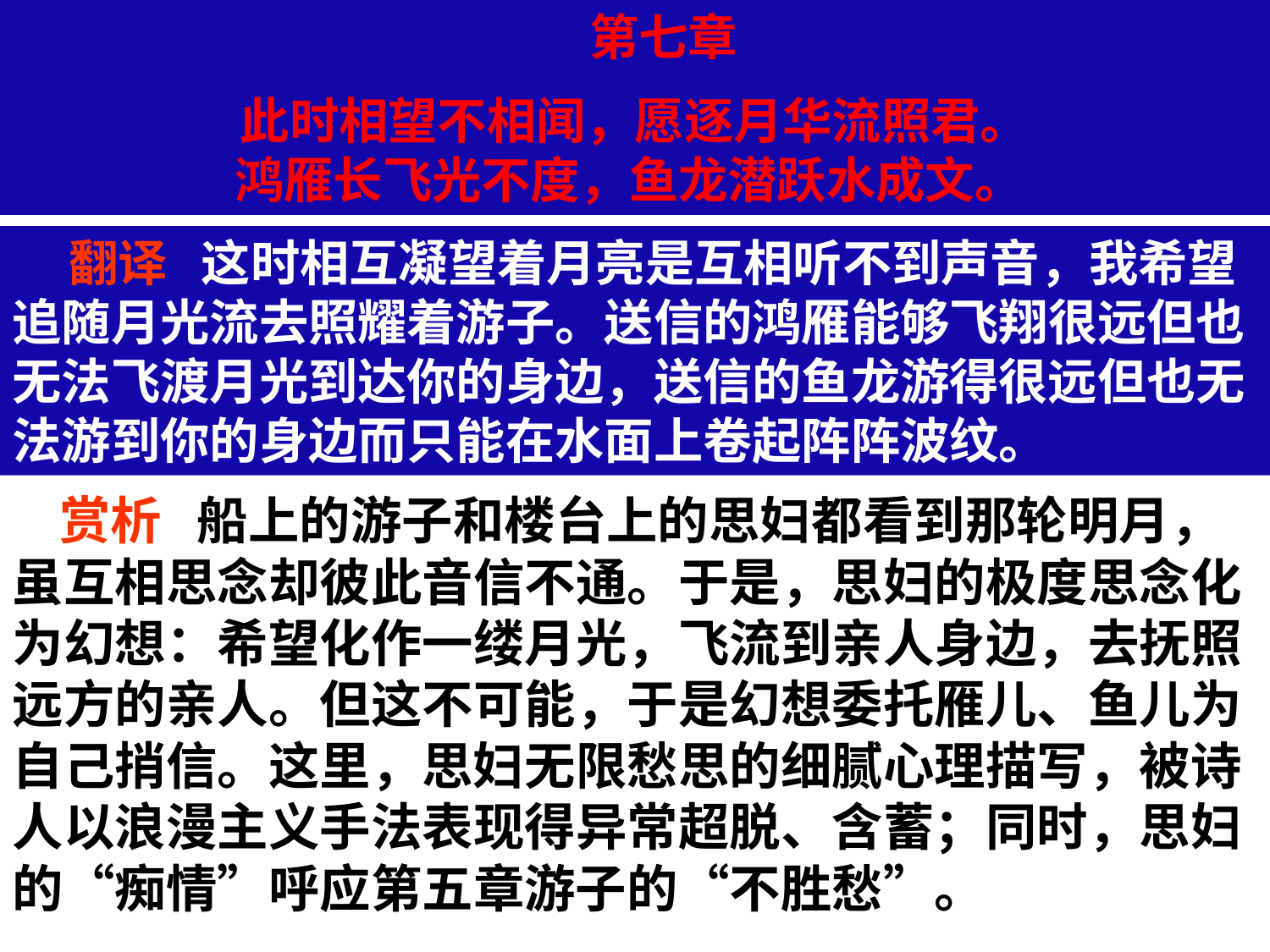

第七章
此时相望不相闻，愿逐月华流照君。
鸿雁长飞光不度，鱼龙潜跃水成文。
    翻译   这时相互凝望着月亮是互相听不到声音，我希望追随月光流去照耀着游子。送信的鸿雁能够飞翔很远但也无法飞渡月光到达你的身边，送信的鱼龙游得很远但也无法游到你的身边而只能在水面上卷起阵阵波纹。
   赏析   船上的游子和楼台上的思妇都看到那轮明月，虽互相思念却彼此音信不通。于是，思妇的极度思念化为幻想：希望化作一缕月光，飞流到亲人身边，去抚照远方的亲人。但这不可能，于是幻想委托雁儿、鱼儿为自己捎信。这里，思妇无限愁思的细腻心理描写，被诗人以浪漫主义手法表现得异常超脱、含蓄；同时，思妇的“痴情”呼应第五章游子的“不胜愁”。